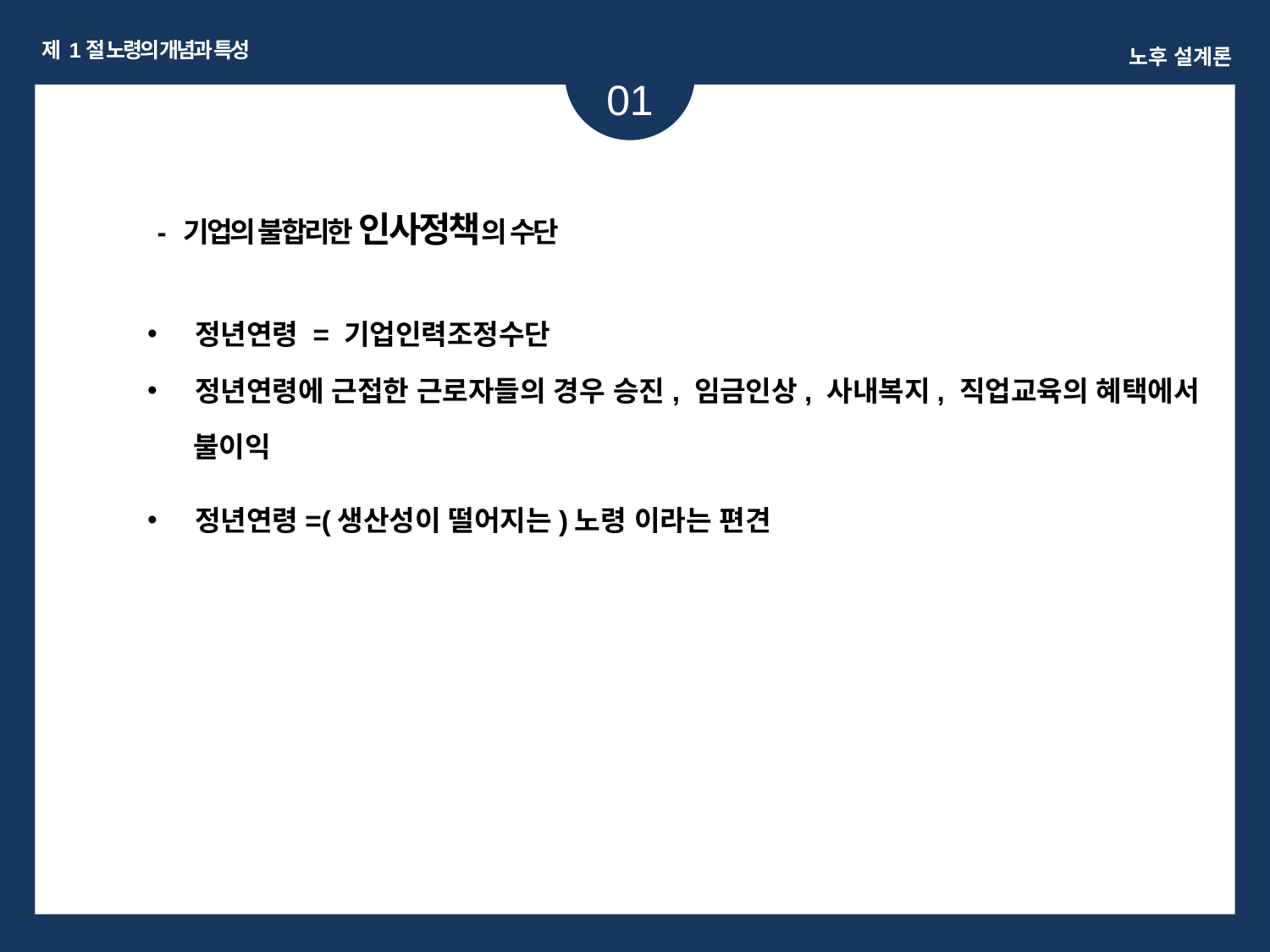

제 1절 노령의 개념과 특성
노후 설계론
01

-  기업의 불합리한 인사정책의 수단
정년연령 = 기업인력조정수단
정년연령에 근접한 근로자들의 경우 승진, 임금인상, 사내복지, 직업교육의 혜택에서
     불이익
정년연령=(생산성이 떨어지는)노령 이라는 편견